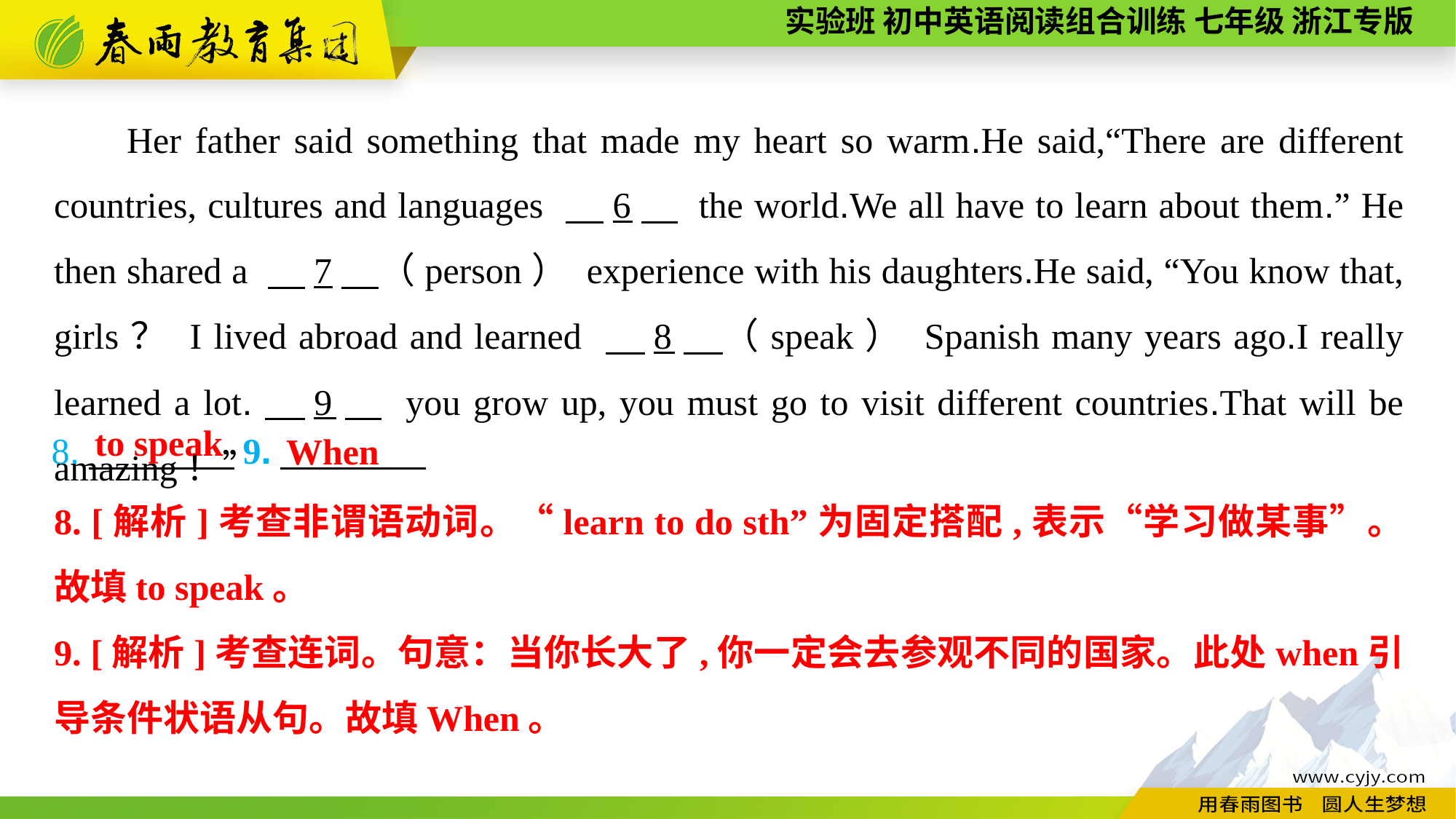

Her father said something that made my heart so warm.He said,“There are different countries, cultures and languages 　6　 the world.We all have to learn about them.” He then shared a 　7　（person） experience with his daughters.He said, “You know that, girls？ I lived abroad and learned 　8　（speak） Spanish many years ago.I really learned a lot.　9　 you grow up, you must go to visit different countries.That will be amazing！”
to speak
8.　　　　9.
When
8. [解析]考查非谓语动词。“learn to do sth”为固定搭配,表示“学习做某事”。故填to speak。
9. [解析]考查连词。句意：当你长大了,你一定会去参观不同的国家。此处when引导条件状语从句。故填When。